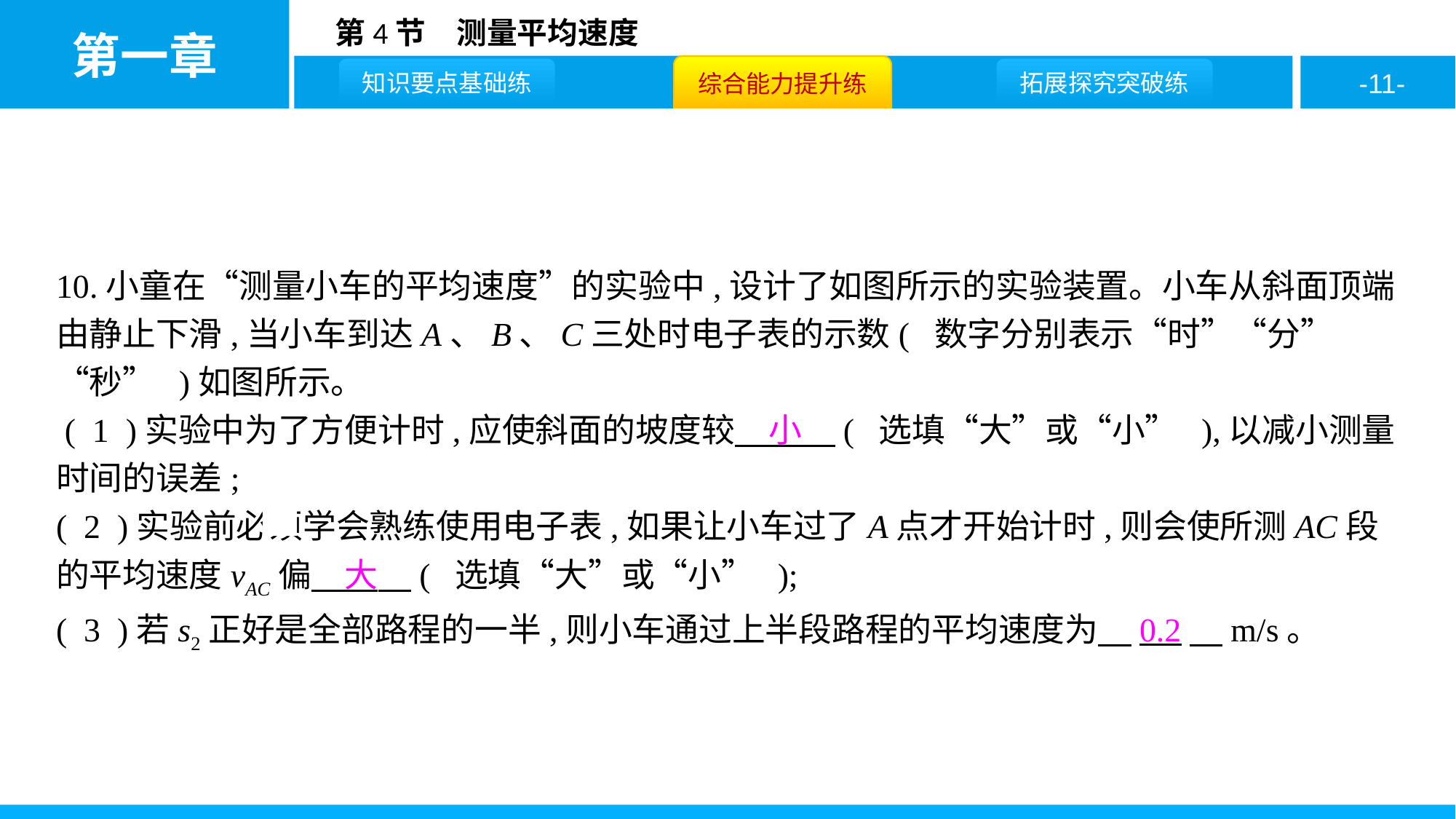

10.小童在“测量小车的平均速度”的实验中,设计了如图所示的实验装置。小车从斜面顶端由静止下滑,当小车到达A、B、C三处时电子表的示数(  数字分别表示“时”“分”“秒”  )如图所示。
 (  1  )实验中为了方便计时,应使斜面的坡度较　小　(  选填“大”或“小”  ),以减小测量时间的误差;
(  2  )实验前必须学会熟练使用电子表,如果让小车过了A点才开始计时,则会使所测AC段的平均速度vAC偏　大　(  选填“大”或“小”  );
(  3  )若s2正好是全部路程的一半,则小车通过上半段路程的平均速度为　0.2　m/s。